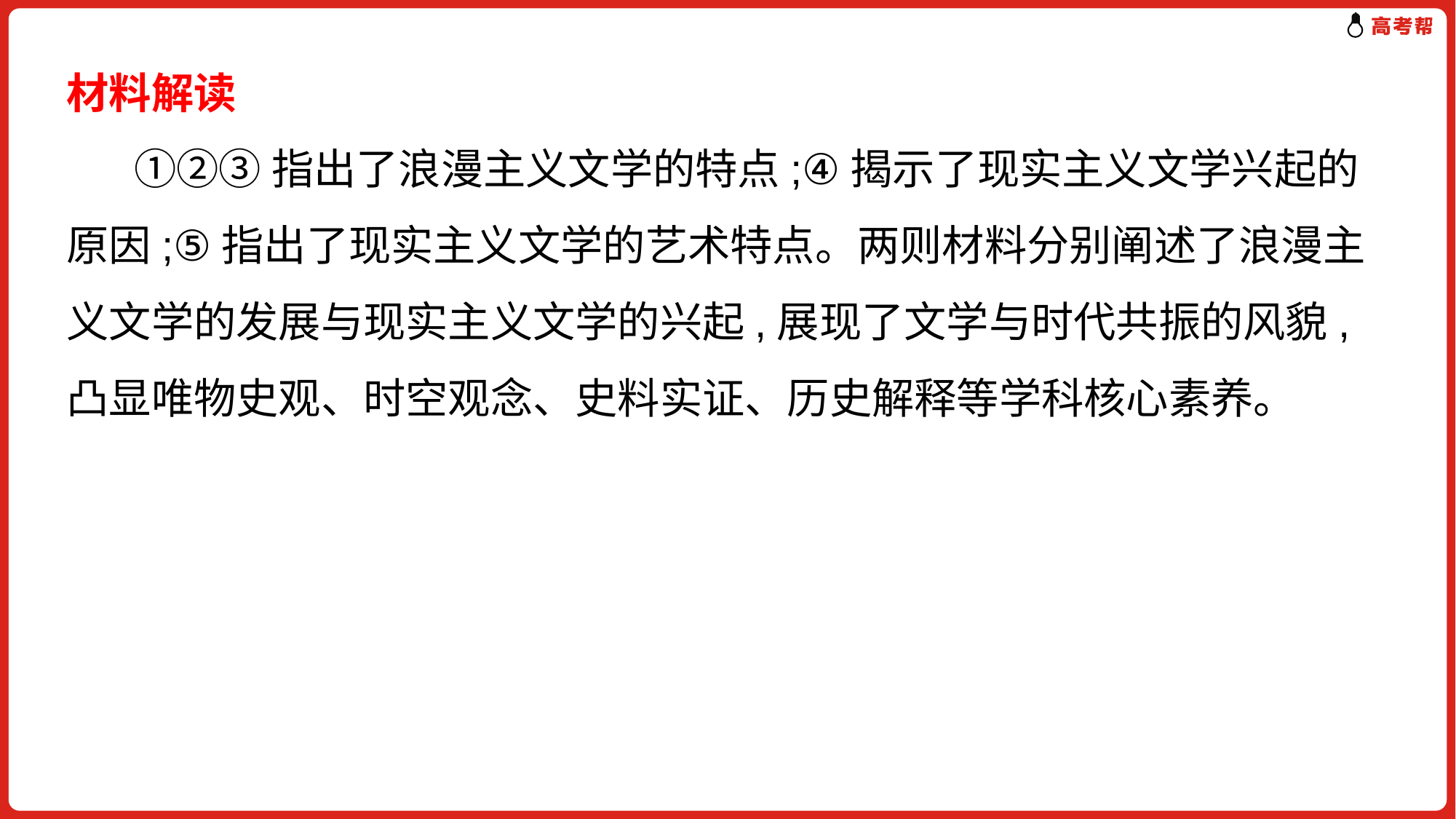

材料解读
       ①②③指出了浪漫主义文学的特点;④揭示了现实主义文学兴起的原因;⑤指出了现实主义文学的艺术特点。两则材料分别阐述了浪漫主义文学的发展与现实主义文学的兴起,展现了文学与时代共振的风貌,凸显唯物史观、时空观念、史料实证、历史解释等学科核心素养。